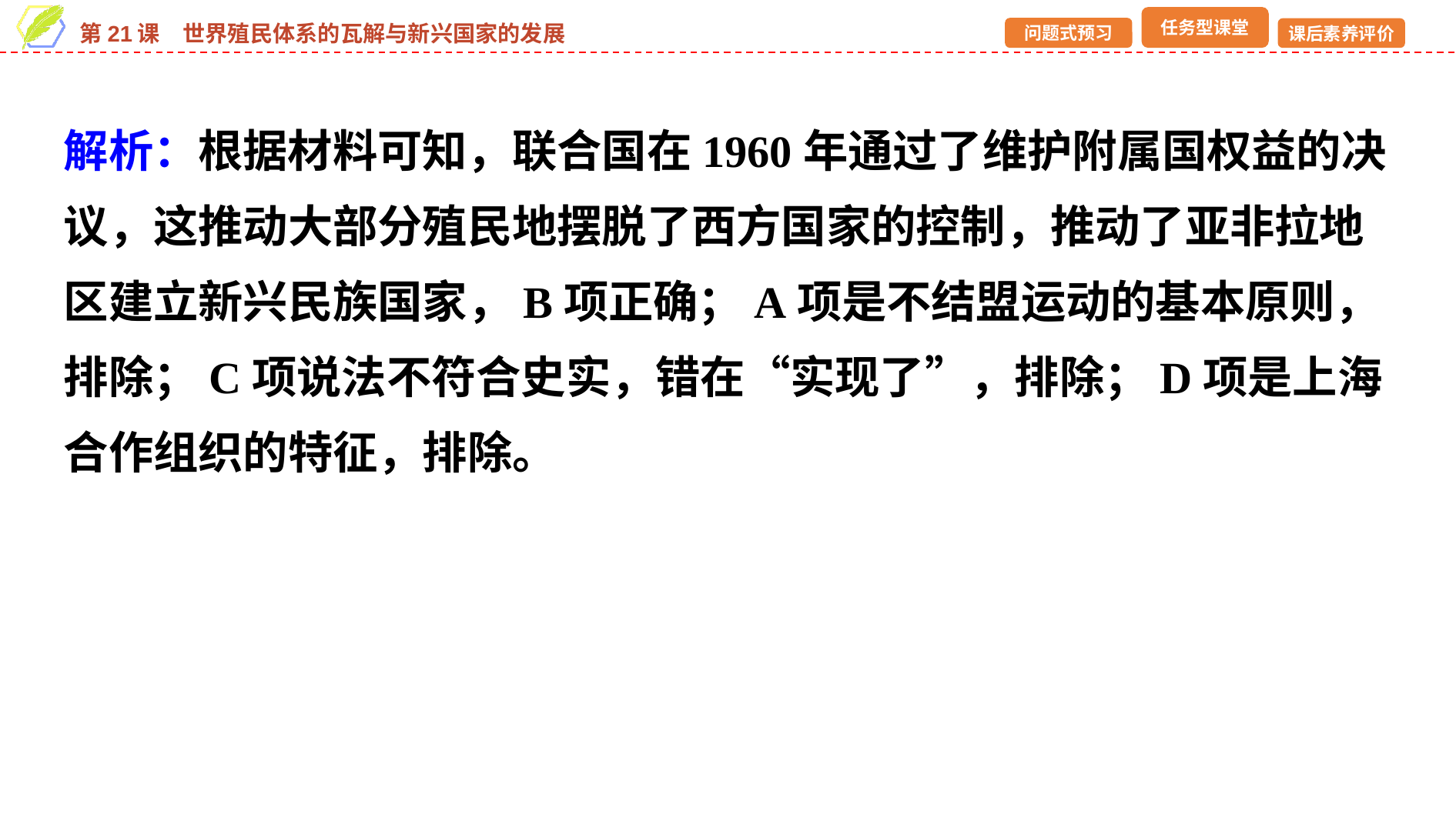

解析：根据材料可知，联合国在1960年通过了维护附属国权益的决议，这推动大部分殖民地摆脱了西方国家的控制，推动了亚非拉地区建立新兴民族国家，B项正确；A项是不结盟运动的基本原则，排除；C项说法不符合史实，错在“实现了”，排除；D项是上海合作组织的特征，排除。